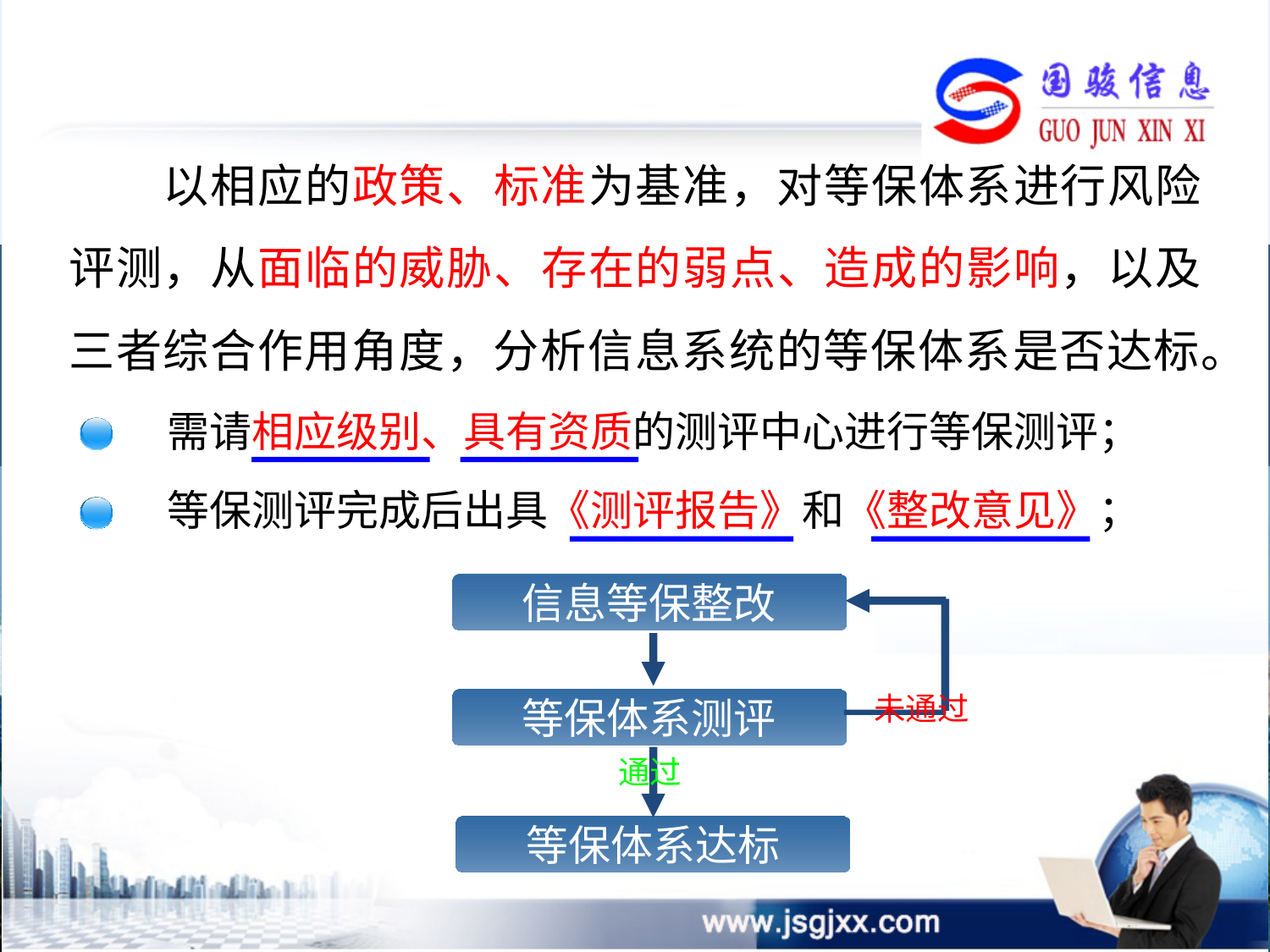

以相应的政策、标准为基准，对等保体系进行风险评测，从面临的威胁、存在的弱点、造成的影响，以及三者综合作用角度，分析信息系统的等保体系是否达标。
需请相应级别、具有资质的测评中心进行等保测评；

等保测评完成后出具《测评报告》和《整改意见》；

信息等保整改

未通过
等保体系测评

通过

等保体系达标